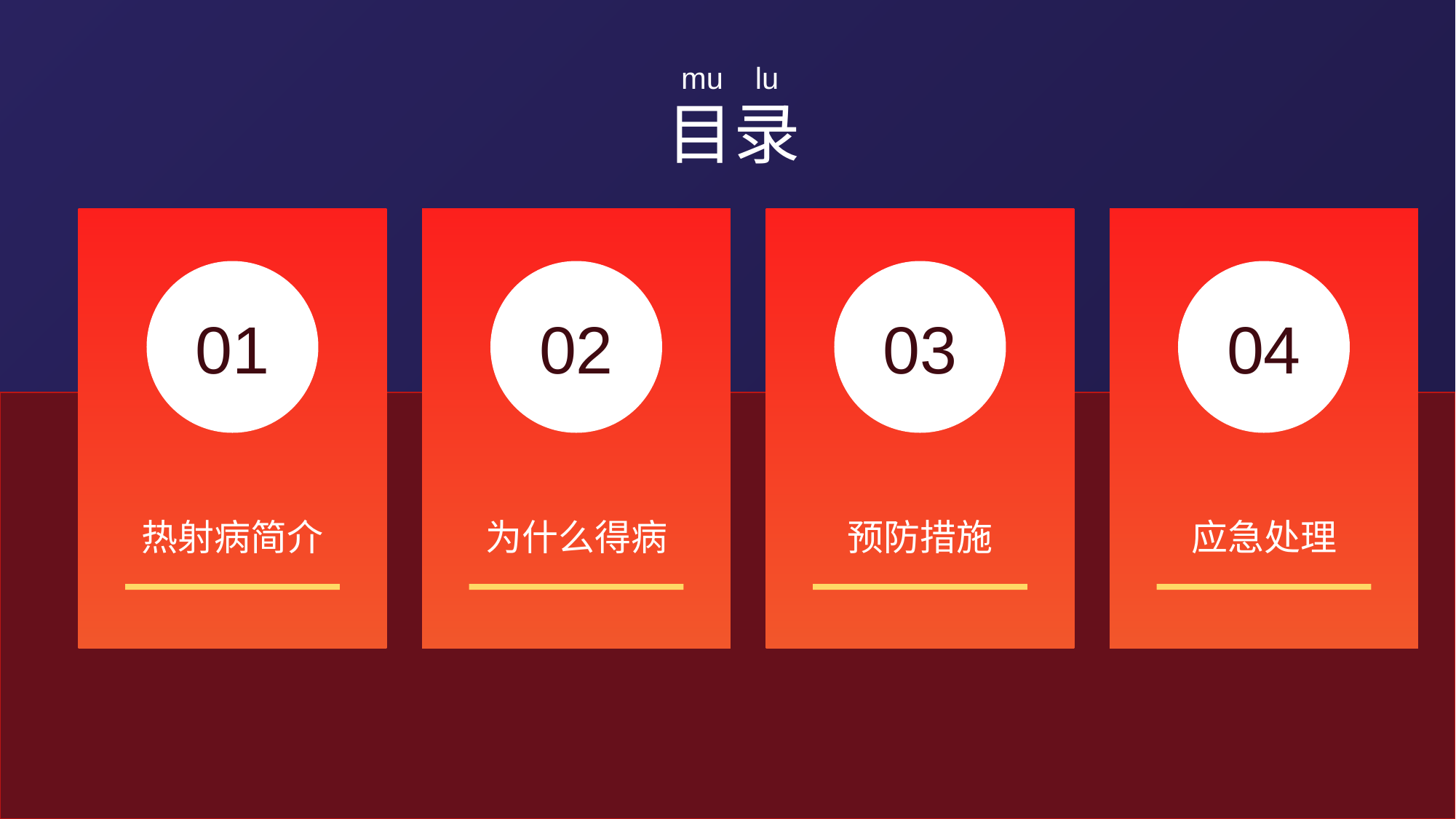

mu
lu
目录

01
02
03
04

热射病简介
为什么得病
预防措施
应急处理